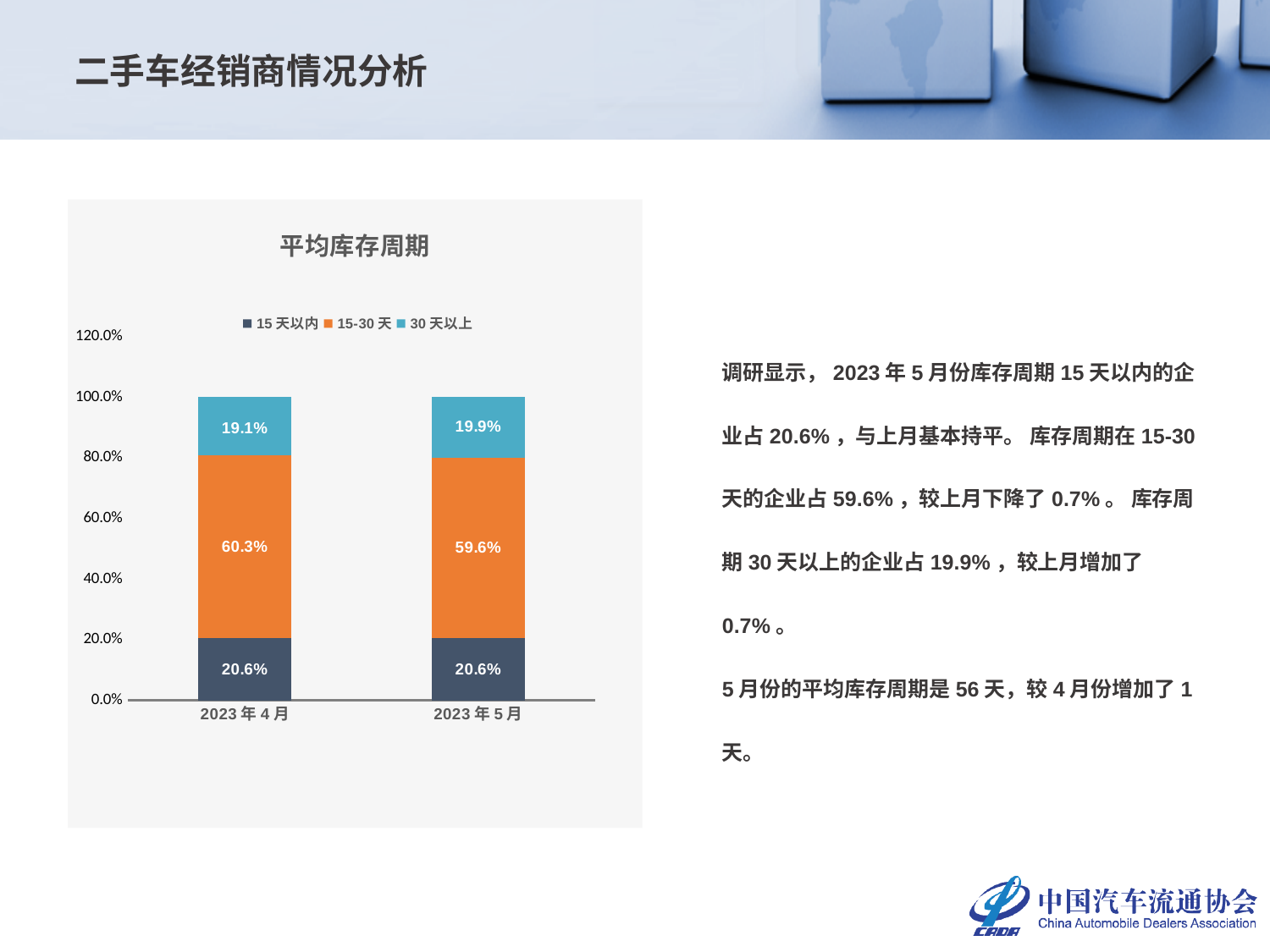

二手车经销商情况分析

### Chart: 平均库存周期

| Category | 15天以内 | 15-30天 | 30天以上 |
|---|---|---|---|
| 2023年4月 | 0.20567375886524822 | 0.6028368794326241 | 0.19148936170212771 |
| 2023年5月 | 0.20567375886524822 | 0.5957446808510638 | 0.198581560283688 |
调研显示，2023年5月份库存周期15天以内的企业占20.6%，与上月基本持平。 库存周期在15-30天的企业占59.6%，较上月下降了0.7%。 库存周期30天以上的企业占19.9%，较上月增加了0.7%。
5月份的平均库存周期是56天，较4月份增加了1天。